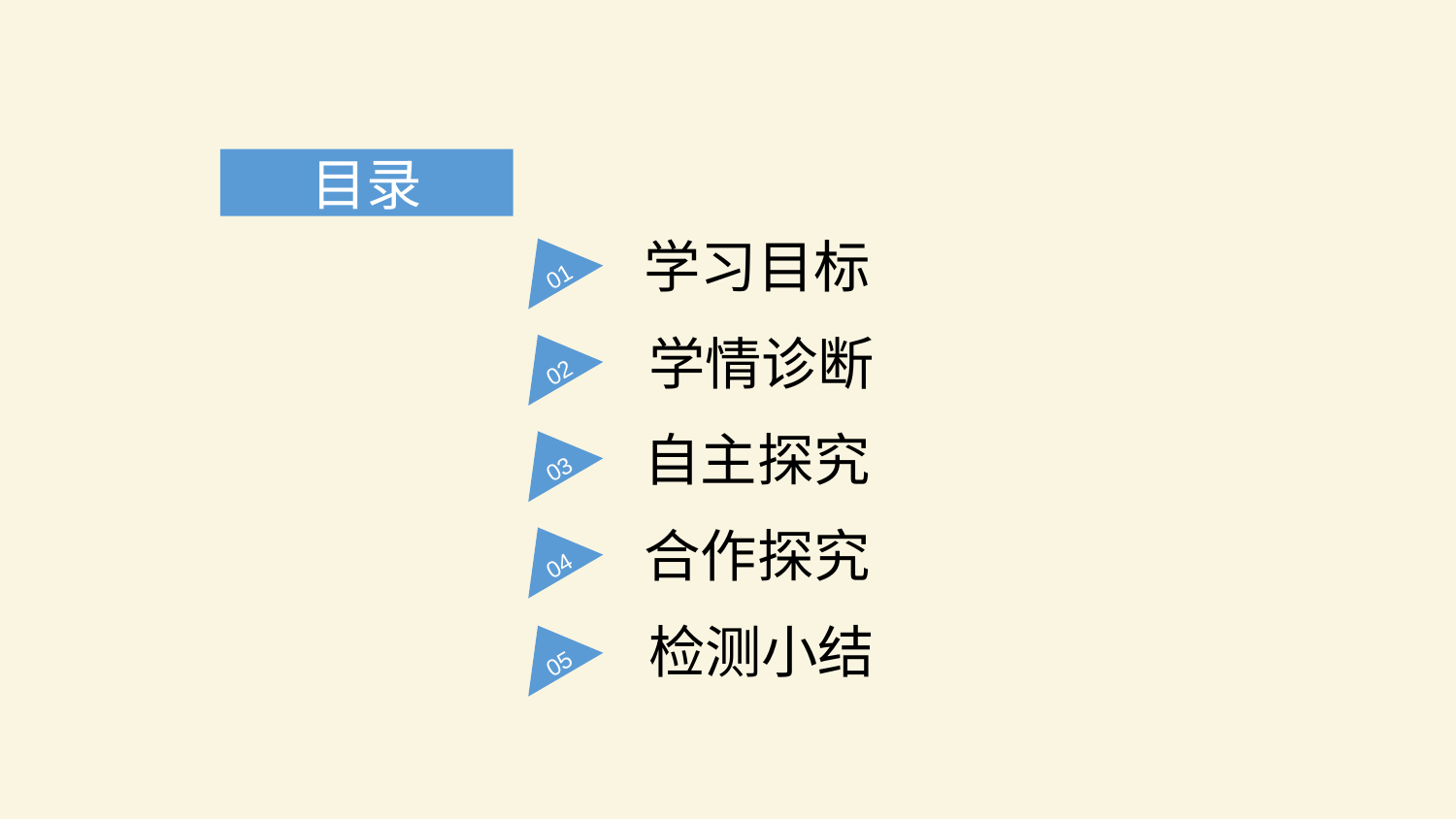

目录
01
学习目标
02
学情诊断
03
自主探究
04
合作探究
05
检测小结